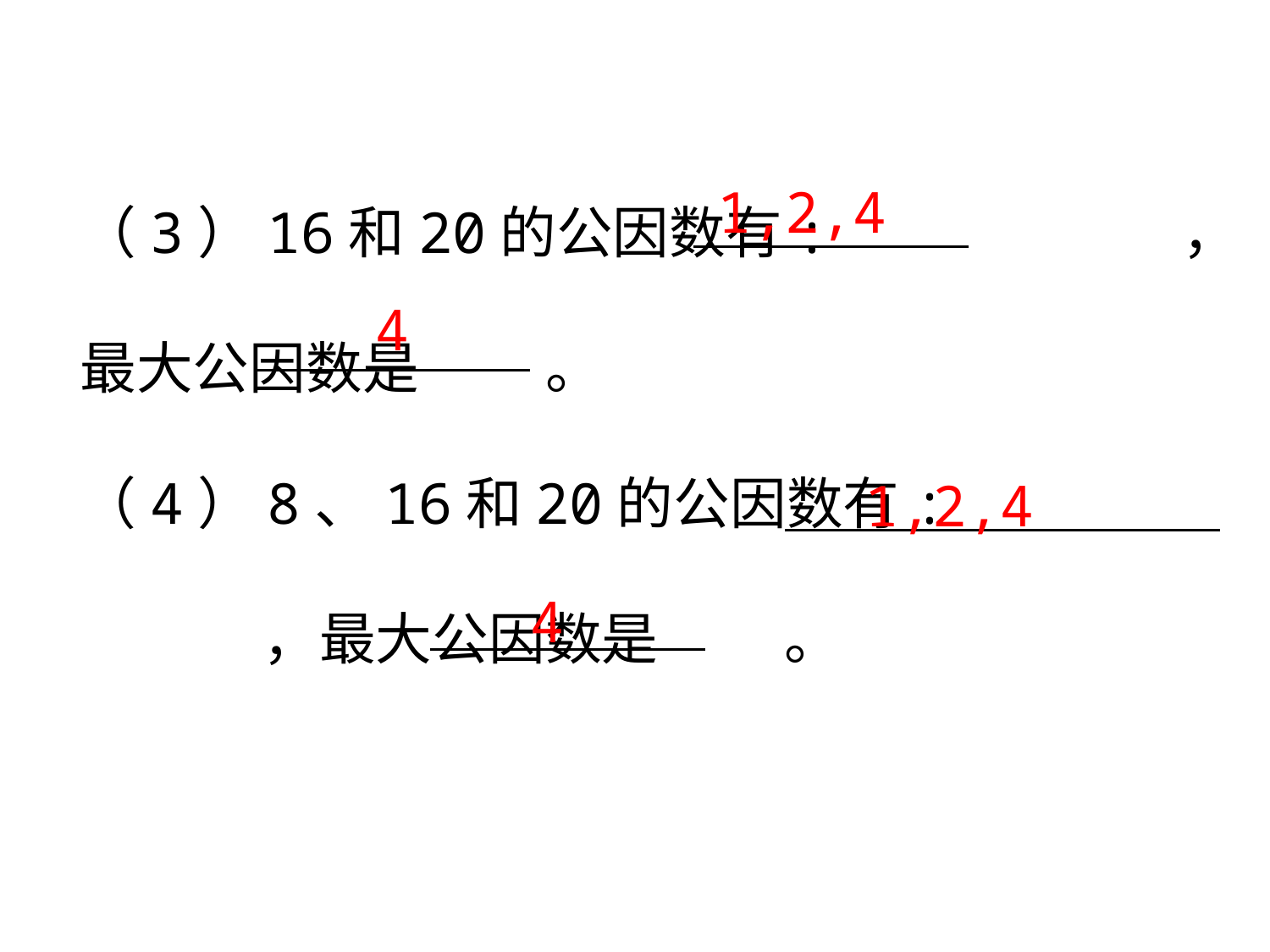

（3）16和20的公因数有:          ，最大公因数是          。
（4）8、16和20的公因数有:               ，最大公因数是          。
1,2,4
4
1,2,4
4